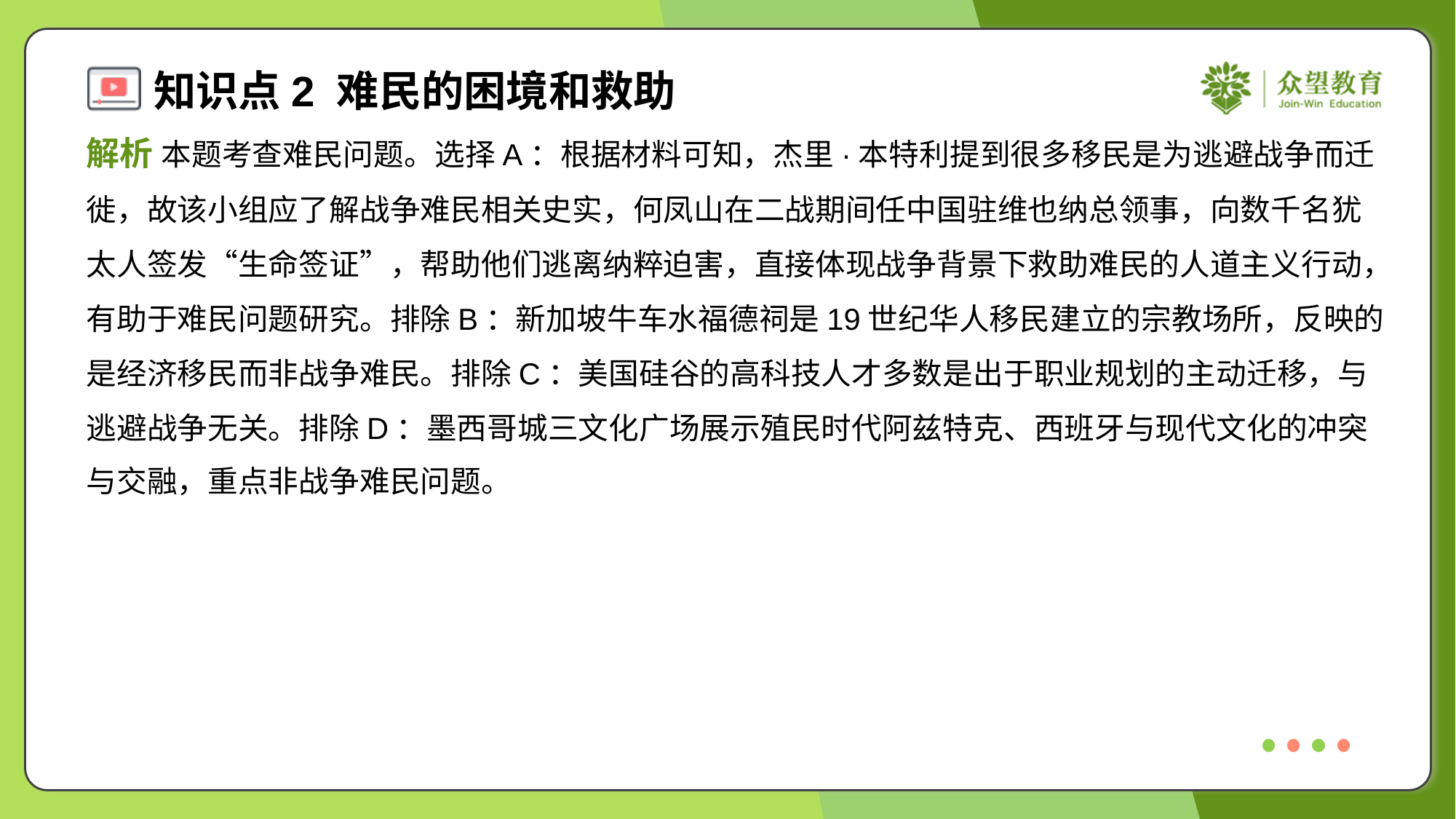

解析 本题考查难民问题。选择A：根据材料可知，杰里·本特利提到很多移民是为逃避战争而迁
徙，故该小组应了解战争难民相关史实，何凤山在二战期间任中国驻维也纳总领事，向数千名犹
太人签发“生命签证”，帮助他们逃离纳粹迫害，直接体现战争背景下救助难民的人道主义行动，
有助于难民问题研究。排除B：新加坡牛车水福德祠是19世纪华人移民建立的宗教场所，反映的
是经济移民而非战争难民。排除C：美国硅谷的高科技人才多数是出于职业规划的主动迁移，与
逃避战争无关。排除D：墨西哥城三文化广场展示殖民时代阿兹特克、西班牙与现代文化的冲突
与交融，重点非战争难民问题。